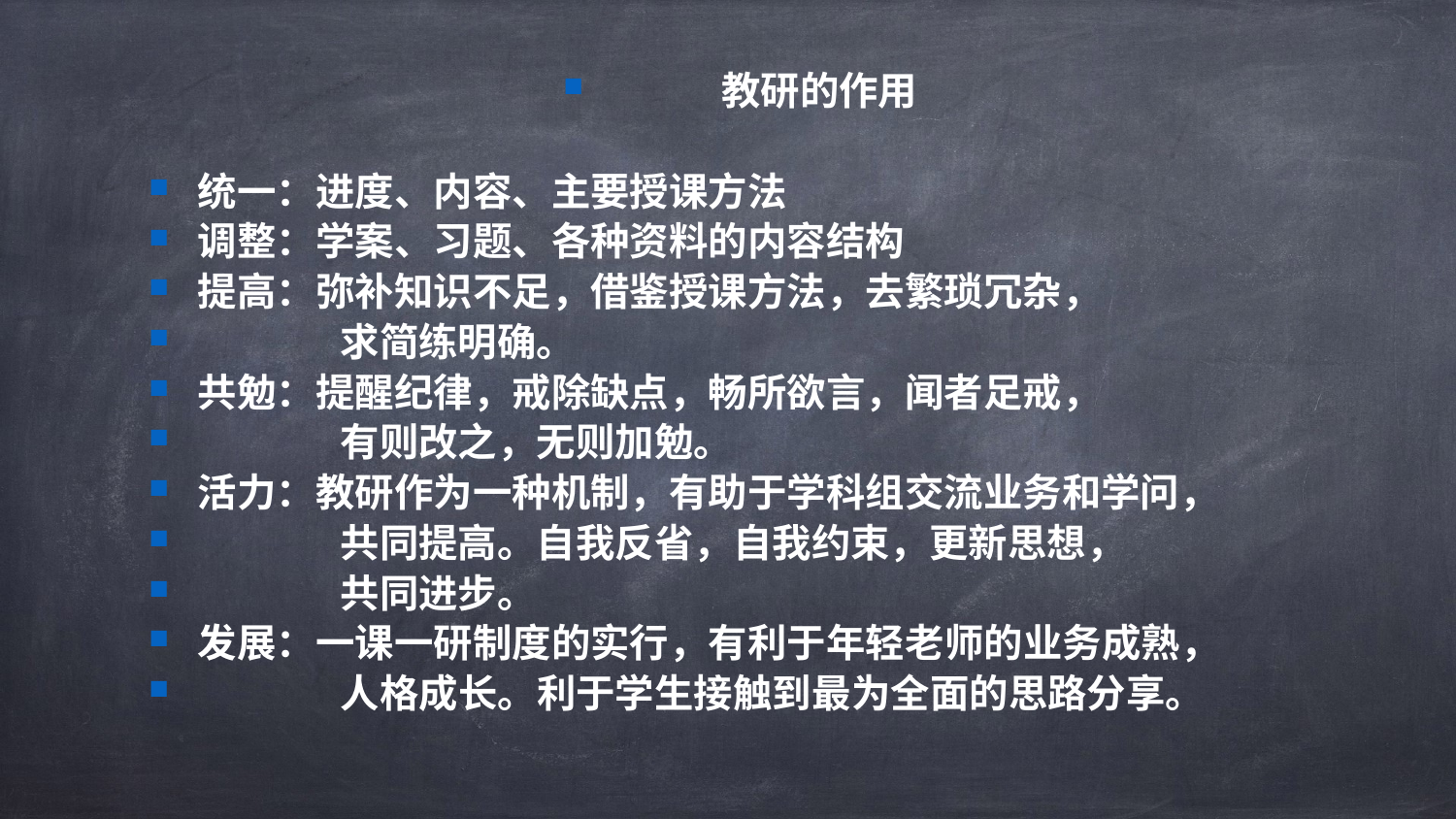

教研的作用

统一：进度、内容、主要授课方法
调整：学案、习题、各种资料的内容结构
提高：弥补知识不足，借鉴授课方法，去繁琐冗杂，
               求简练明确。
共勉：提醒纪律，戒除缺点，畅所欲言，闻者足戒，
               有则改之，无则加勉。
活力：教研作为一种机制，有助于学科组交流业务和学问，
               共同提高。自我反省，自我约束，更新思想，
               共同进步。
发展：一课一研制度的实行，有利于年轻老师的业务成熟，
               人格成长。利于学生接触到最为全面的思路分享。